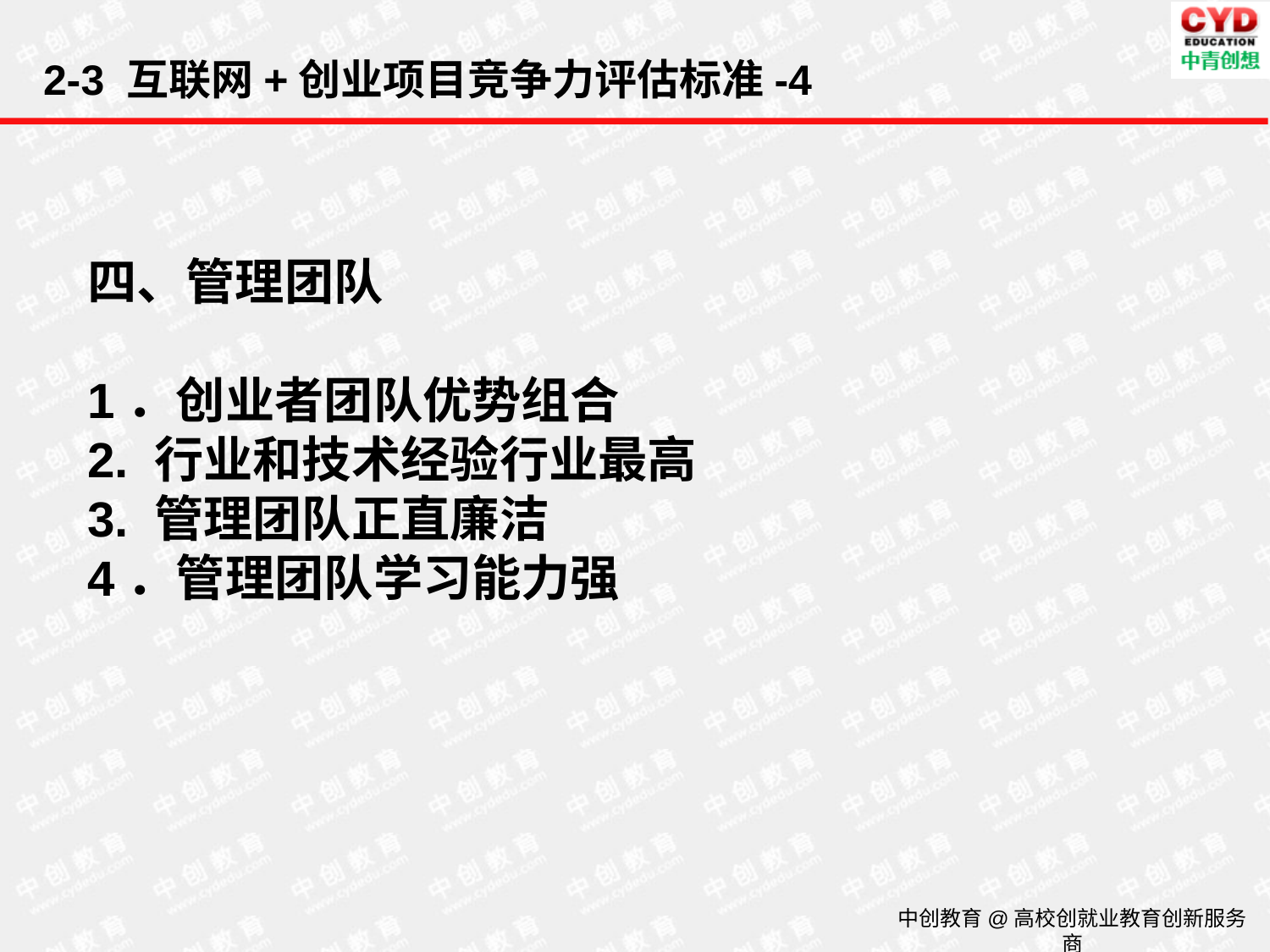

2-3 互联网+创业项目竞争力评估标准-4

四、管理团队

1．创业者团队优势组合
2. 行业和技术经验行业最高
3. 管理团队正直廉洁
4．管理团队学习能力强